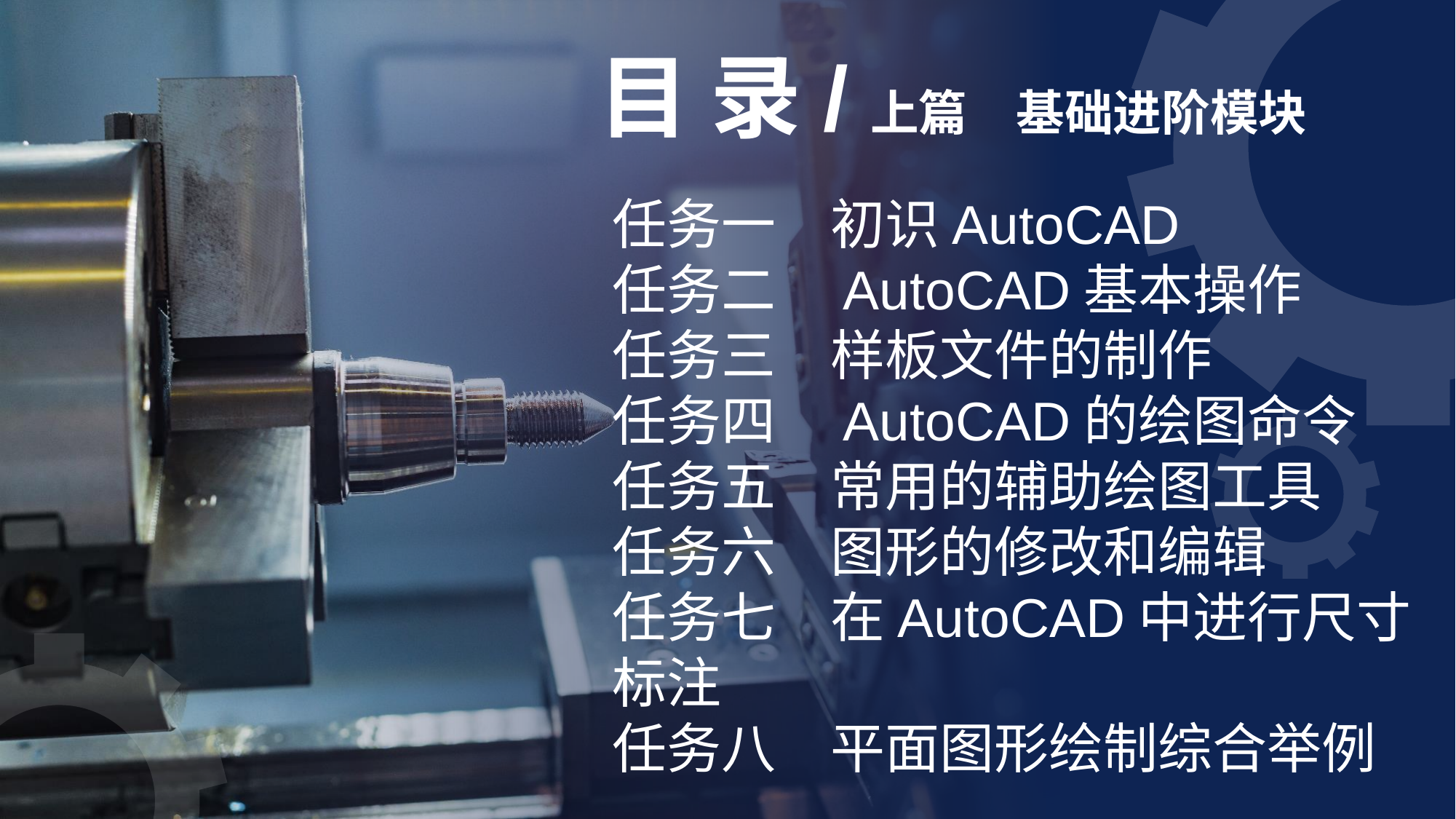

目 录/上篇　基础进阶模块
任务一　初识AutoCAD
任务二　AutoCAD基本操作
任务三　样板文件的制作
任务四　AutoCAD的绘图命令
任务五　常用的辅助绘图工具
任务六　图形的修改和编辑
任务七　在AutoCAD中进行尺寸标注
任务八　平面图形绘制综合举例